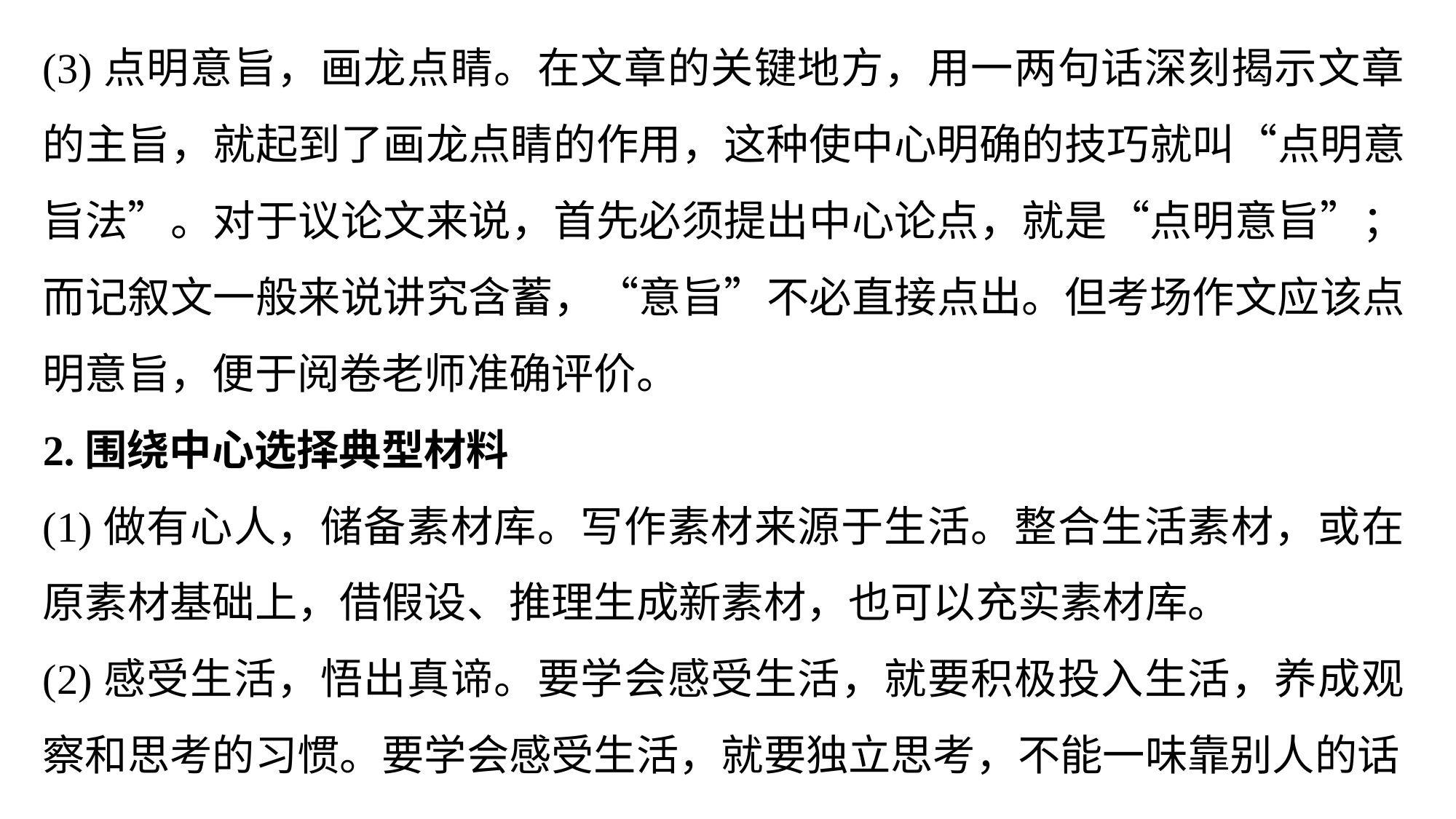

(3)点明意旨，画龙点睛。在文章的关键地方，用一两句话深刻揭示文章的主旨，就起到了画龙点睛的作用，这种使中心明确的技巧就叫“点明意旨法”。对于议论文来说，首先必须提出中心论点，就是“点明意旨”；而记叙文一般来说讲究含蓄，“意旨”不必直接点出。但考场作文应该点明意旨，便于阅卷老师准确评价。
2.围绕中心选择典型材料
(1)做有心人，储备素材库。写作素材来源于生活。整合生活素材，或在原素材基础上，借假设、推理生成新素材，也可以充实素材库。
(2)感受生活，悟出真谛。要学会感受生活，就要积极投入生活，养成观察和思考的习惯。要学会感受生活，就要独立思考，不能一味靠别人的话